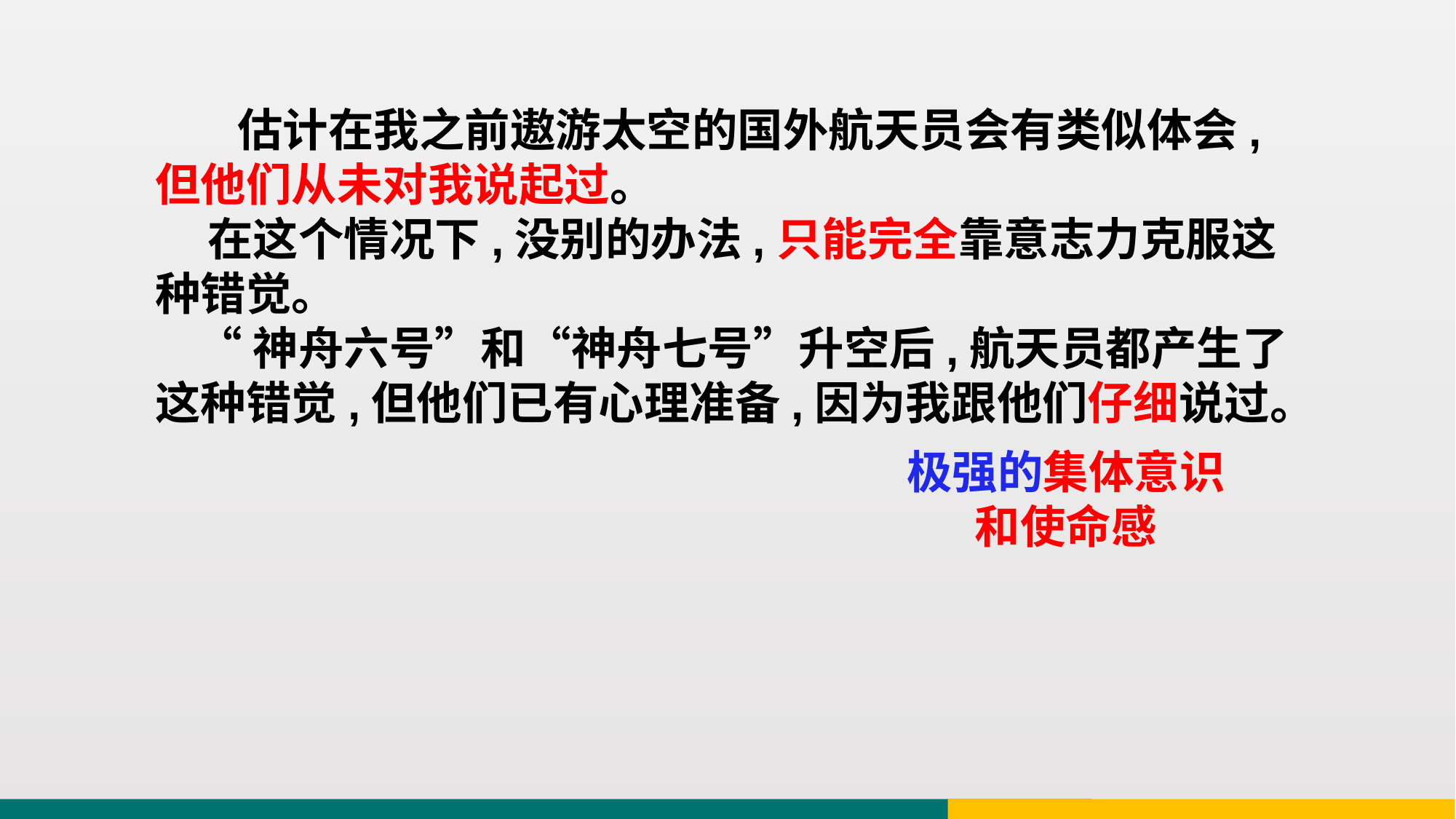

估计在我之前遨游太空的国外航天员会有类似体会,但他们从未对我说起过。
    在这个情况下,没别的办法,只能完全靠意志力克服这种错觉。
    “神舟六号”和“神舟七号”升空后,航天员都产生了这种错觉,但他们已有心理准备,因为我跟他们仔细说过。
极强的集体意识和使命感